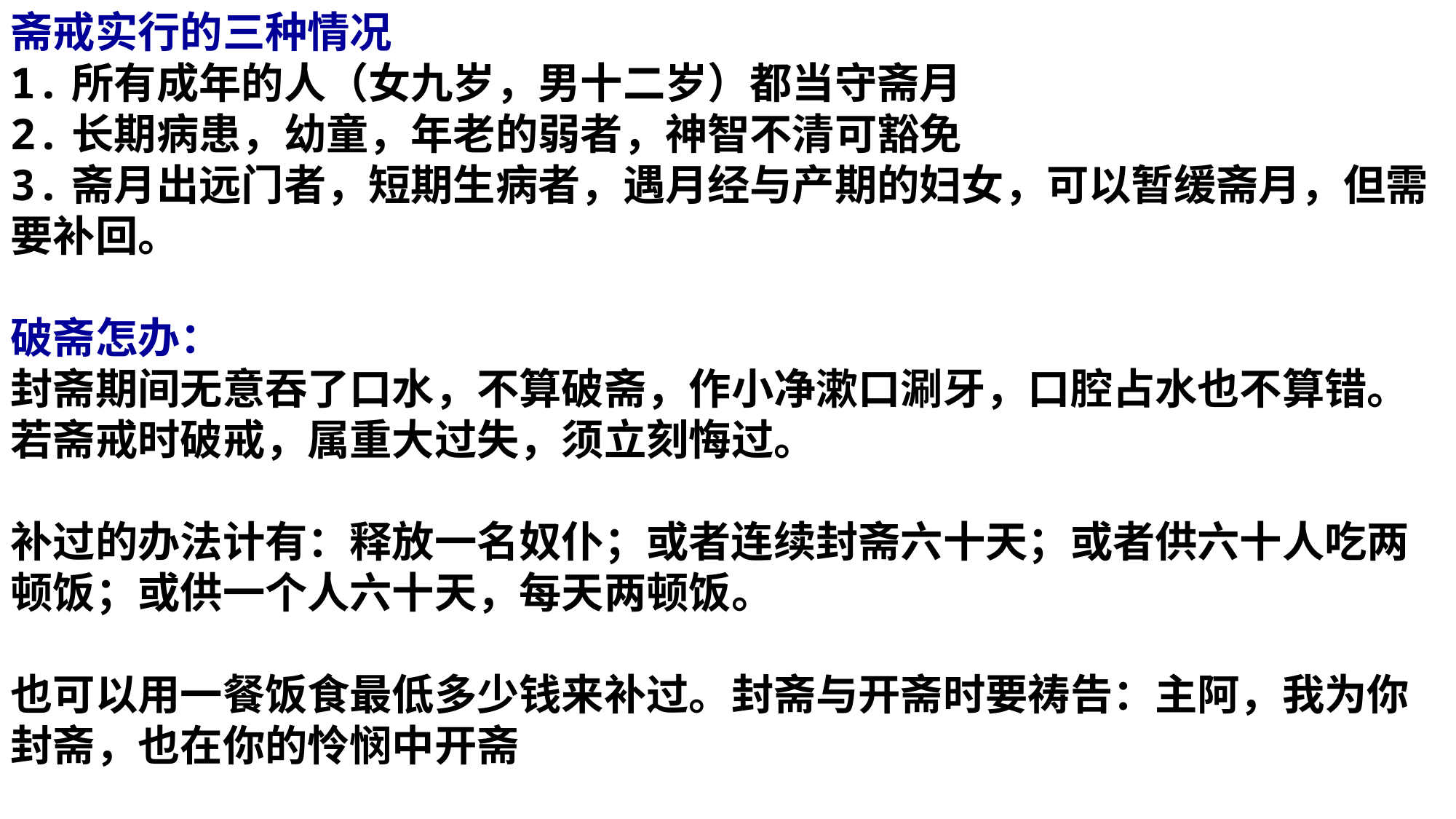

斋戒实行的三种情况
1.所有成年的人（女九岁，男十二岁）都当守斋月
2.长期病患，幼童，年老的弱者，神智不清可豁免
3.斋月出远门者，短期生病者，遇月经与产期的妇女，可以暂缓斋月，但需要补回。

破斋怎办：
封斋期间无意吞了口水，不算破斋，作小净漱口涮牙，口腔占水也不算错。若斋戒时破戒，属重大过失，须立刻悔过。

补过的办法计有：释放一名奴仆；或者连续封斋六十天；或者供六十人吃两顿饭；或供一个人六十天，每天两顿饭。

也可以用一餐饭食最低多少钱来补过。封斋与开斋时要祷告：主阿，我为你封斋，也在你的怜悯中开斋